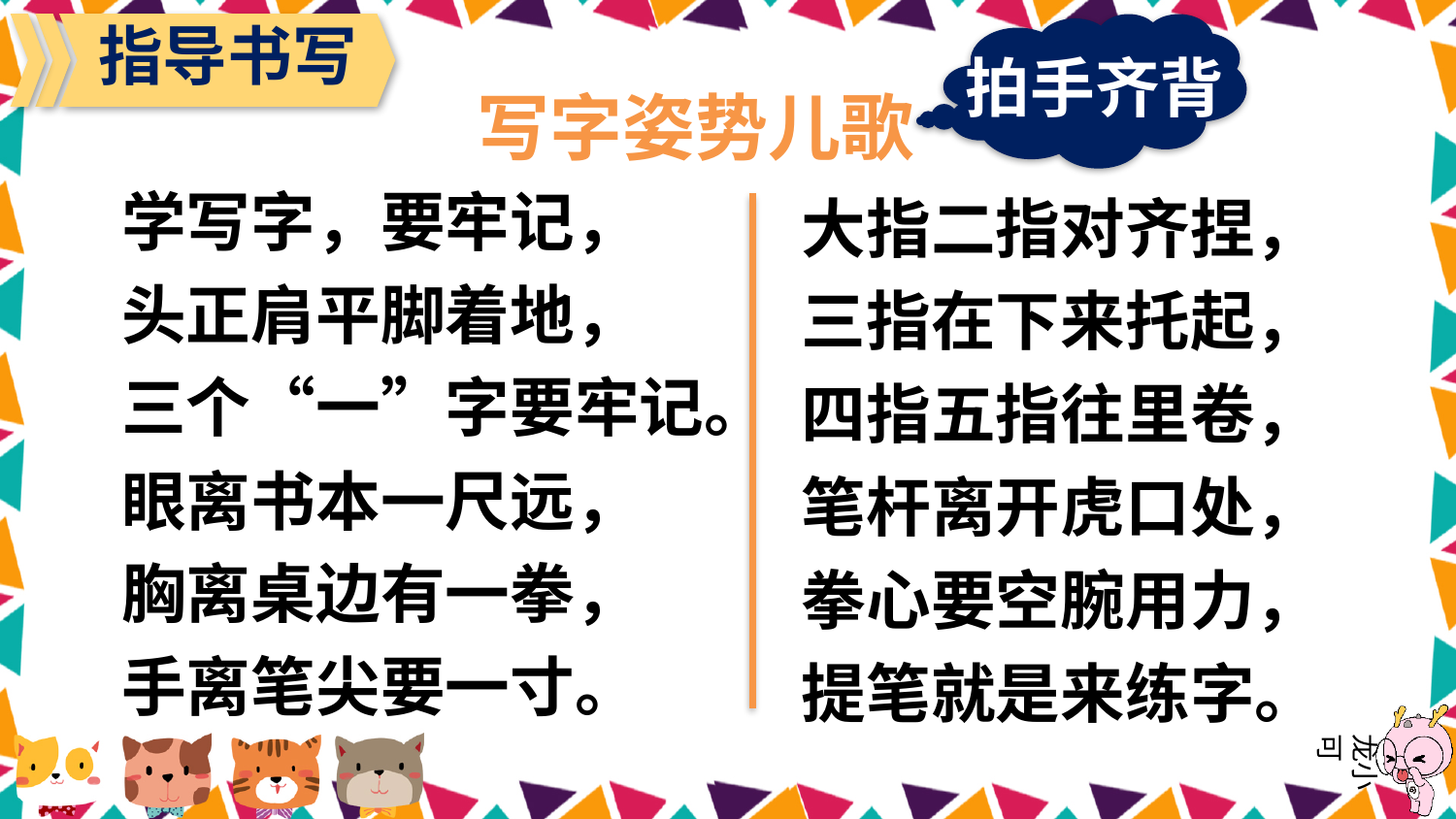

指导书写

拍手齐背
写字姿势儿歌
学写字，要牢记，
头正肩平脚着地，
三个“一”字要牢记。
眼离书本一尺远，
胸离桌边有一拳，
手离笔尖要一寸。
大指二指对齐捏，
三指在下来托起，
四指五指往里卷，
笔杆离开虎口处，
拳心要空腕用力，
提笔就是来练字。